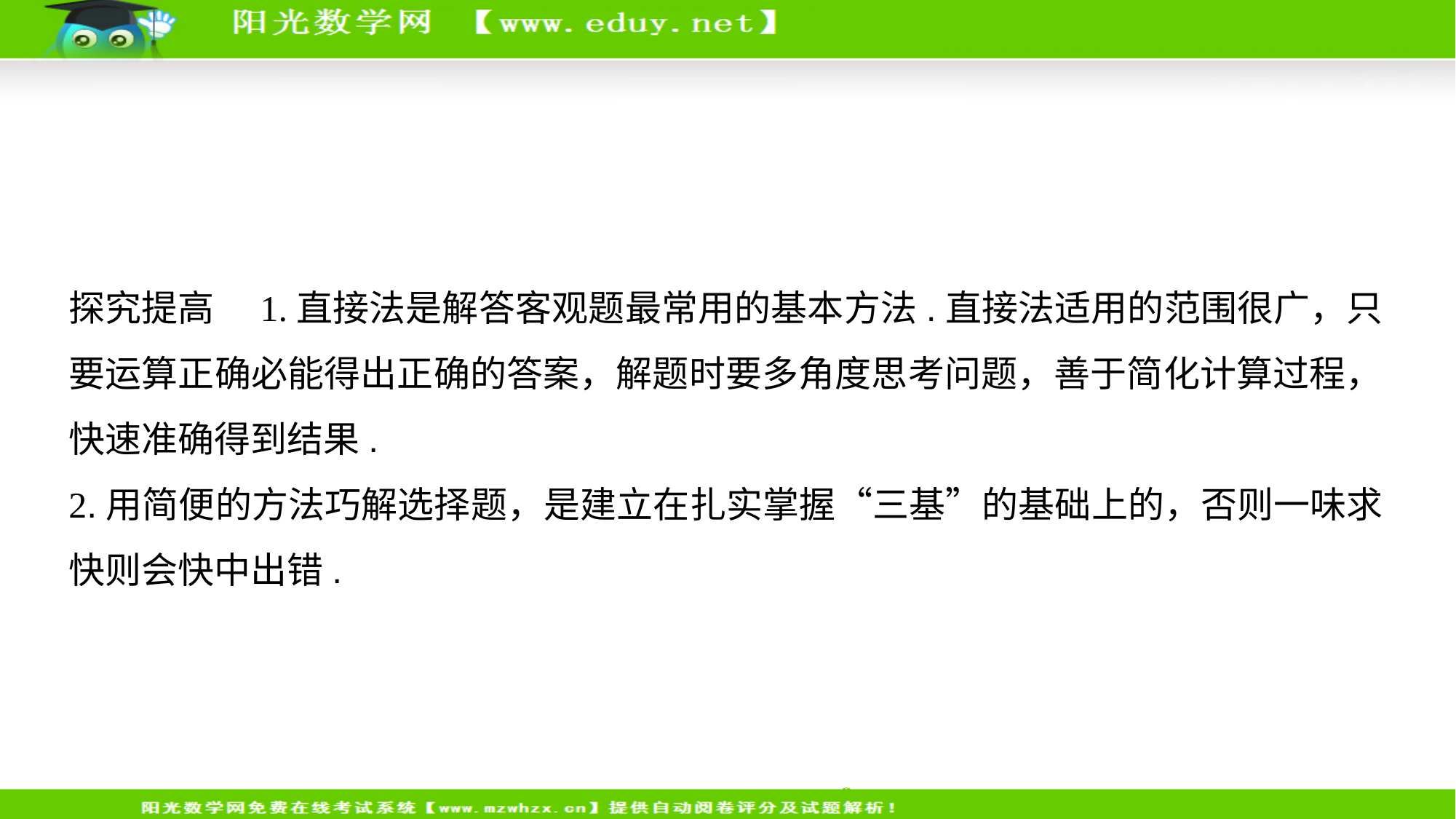

探究提高　1.直接法是解答客观题最常用的基本方法.直接法适用的范围很广，只要运算正确必能得出正确的答案，解题时要多角度思考问题，善于简化计算过程，快速准确得到结果.
2.用简便的方法巧解选择题，是建立在扎实掌握“三基”的基础上的，否则一味求快则会快中出错.